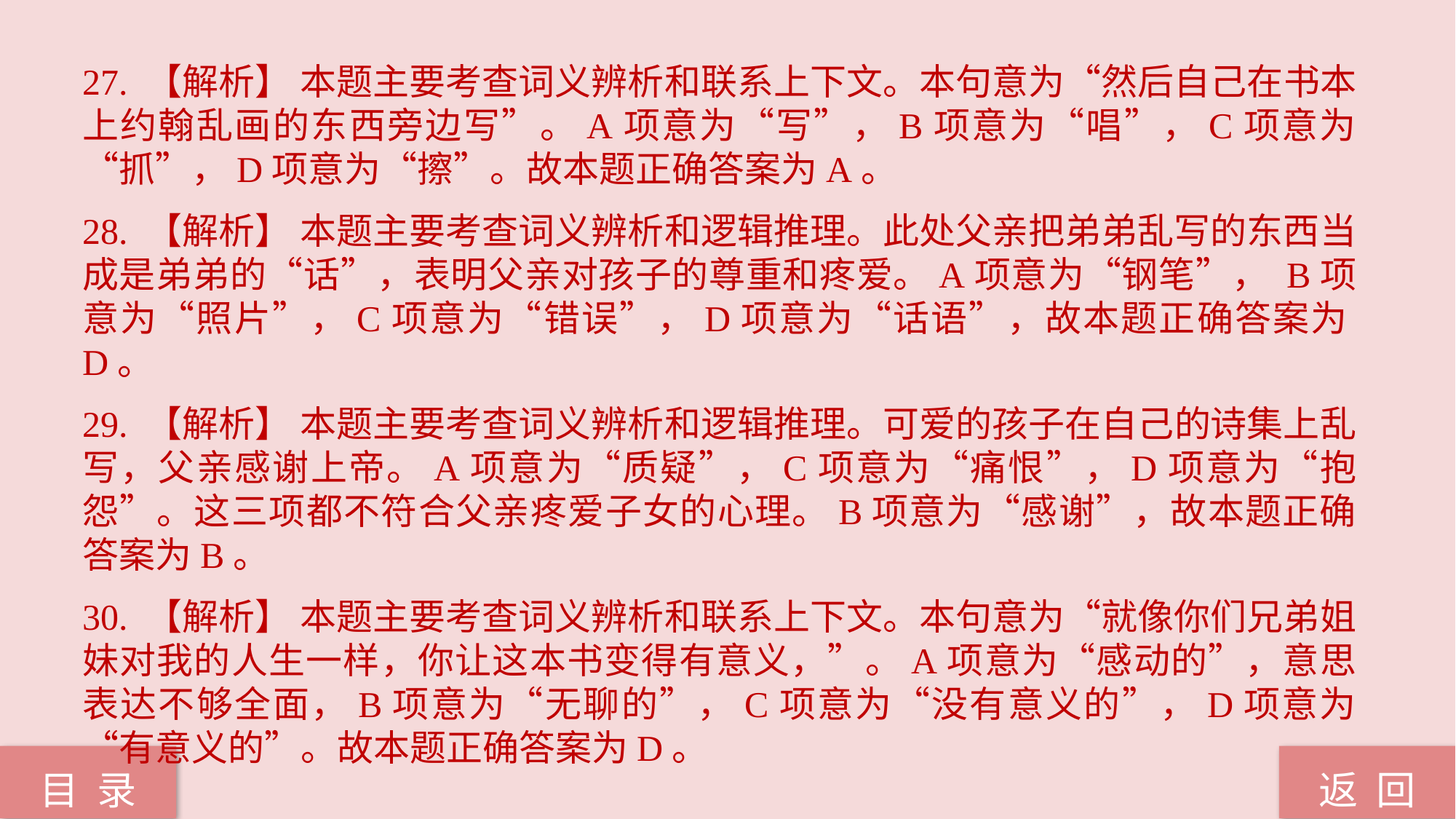

27. 【解析】 本题主要考查词义辨析和联系上下文。本句意为“然后自己在书本上约翰乱画的东西旁边写”。A项意为“写”，B项意为“唱”，C项意为“抓”，D项意为“擦”。故本题正确答案为A。
28. 【解析】 本题主要考查词义辨析和逻辑推理。此处父亲把弟弟乱写的东西当成是弟弟的“话”，表明父亲对孩子的尊重和疼爱。A项意为“钢笔”， B项意为“照片”，C项意为“错误”，D项意为“话语”，故本题正确答案为D。
29. 【解析】 本题主要考查词义辨析和逻辑推理。可爱的孩子在自己的诗集上乱写，父亲感谢上帝。A项意为“质疑”，C项意为“痛恨”，D项意为“抱怨”。这三项都不符合父亲疼爱子女的心理。B项意为“感谢”，故本题正确答案为B。
30. 【解析】 本题主要考查词义辨析和联系上下文。本句意为“就像你们兄弟姐妹对我的人生一样，你让这本书变得有意义，”。A项意为“感动的”，意思表达不够全面，B项意为“无聊的”，C项意为“没有意义的”，D项意为“有意义的”。故本题正确答案为D。
返  回